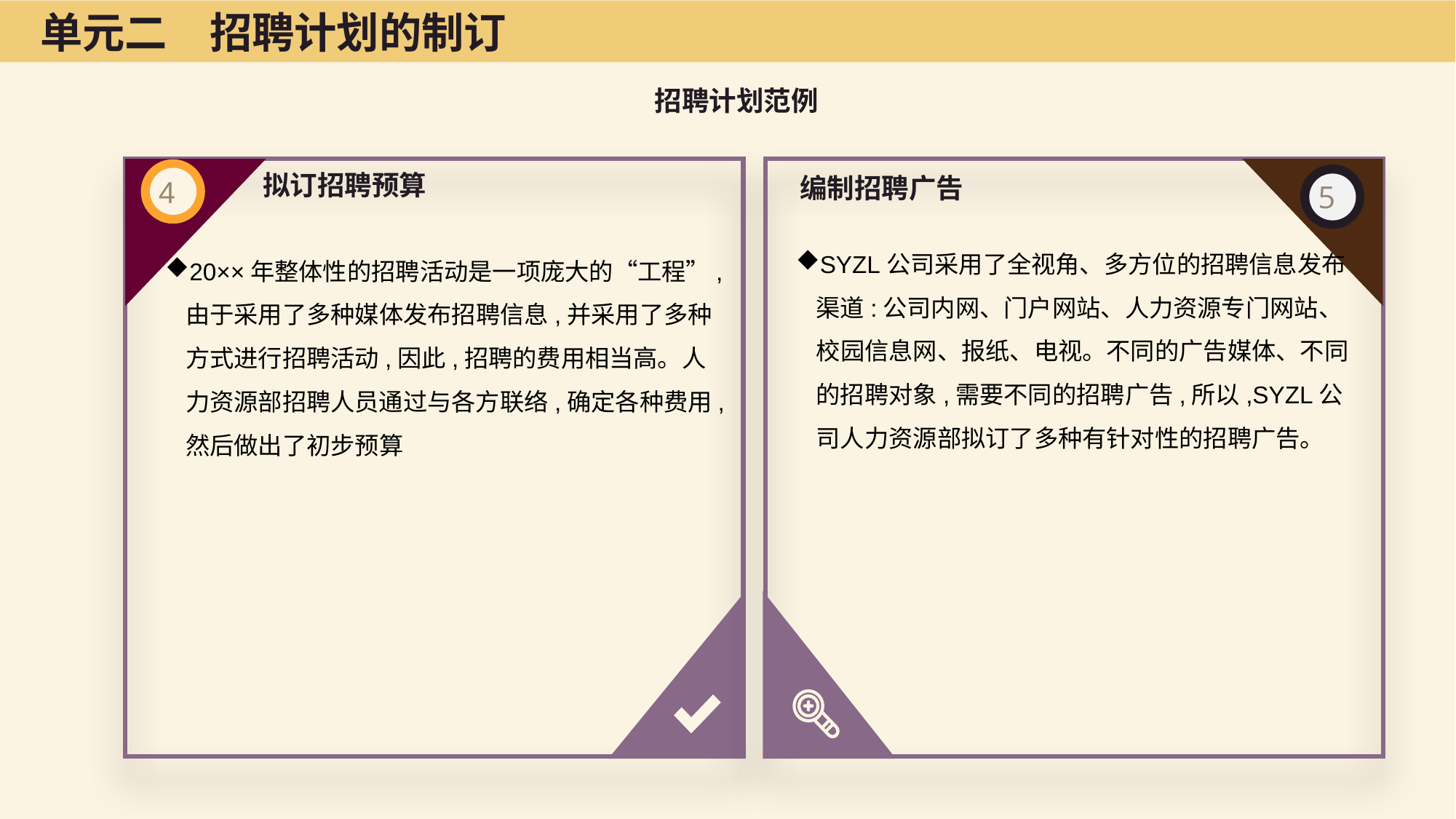

单元二　招聘计划的制订
招聘计划范例
拟订招聘预算

编制招聘广告

SYZL公司采用了全视角、多方位的招聘信息发布渠道:公司内网、门户网站、人力资源专门网站、校园信息网、报纸、电视。不同的广告媒体、不同的招聘对象,需要不同的招聘广告,所以,SYZL公司人力资源部拟订了多种有针对性的招聘广告。
20××年整体性的招聘活动是一项庞大的“工程”,由于采用了多种媒体发布招聘信息,并采用了多种方式进行招聘活动,因此,招聘的费用相当高。人力资源部招聘人员通过与各方联络,确定各种费用,然后做出了初步预算

4

5